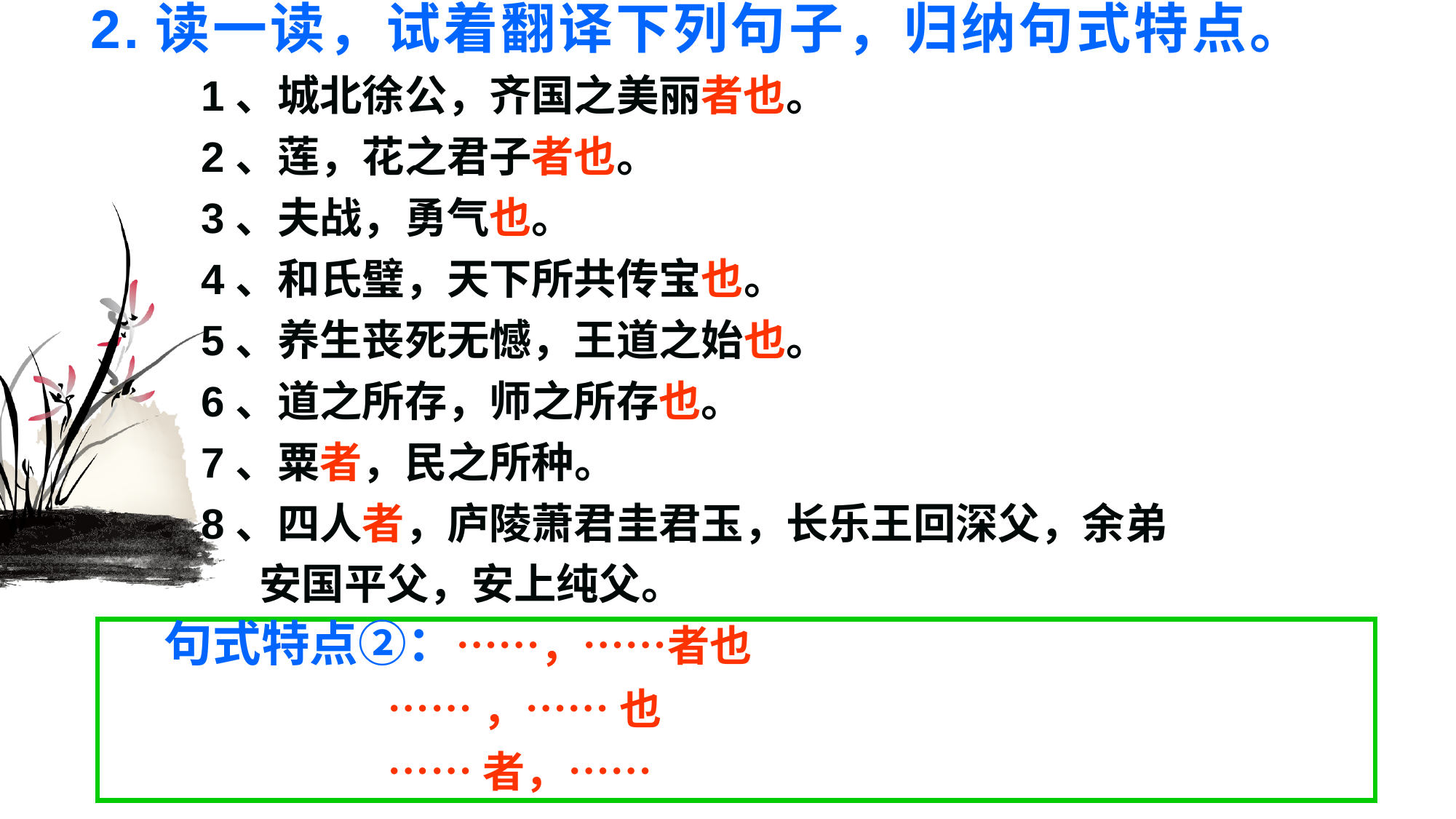

# 2.读一读，试着翻译下列句子，归纳句式特点。
1、城北徐公，齐国之美丽者也。
2、莲，花之君子者也。
3、夫战，勇气也。
4、和氏璧，天下所共传宝也。
5、养生丧死无憾，王道之始也。
6、道之所存，师之所存也。
7、粟者，民之所种。
8、四人者，庐陵萧君圭君玉，长乐王回深父，余弟
     安国平父，安上纯父。
    句式特点②：……，……者也
                             ……，…… 也
                             ……者，……